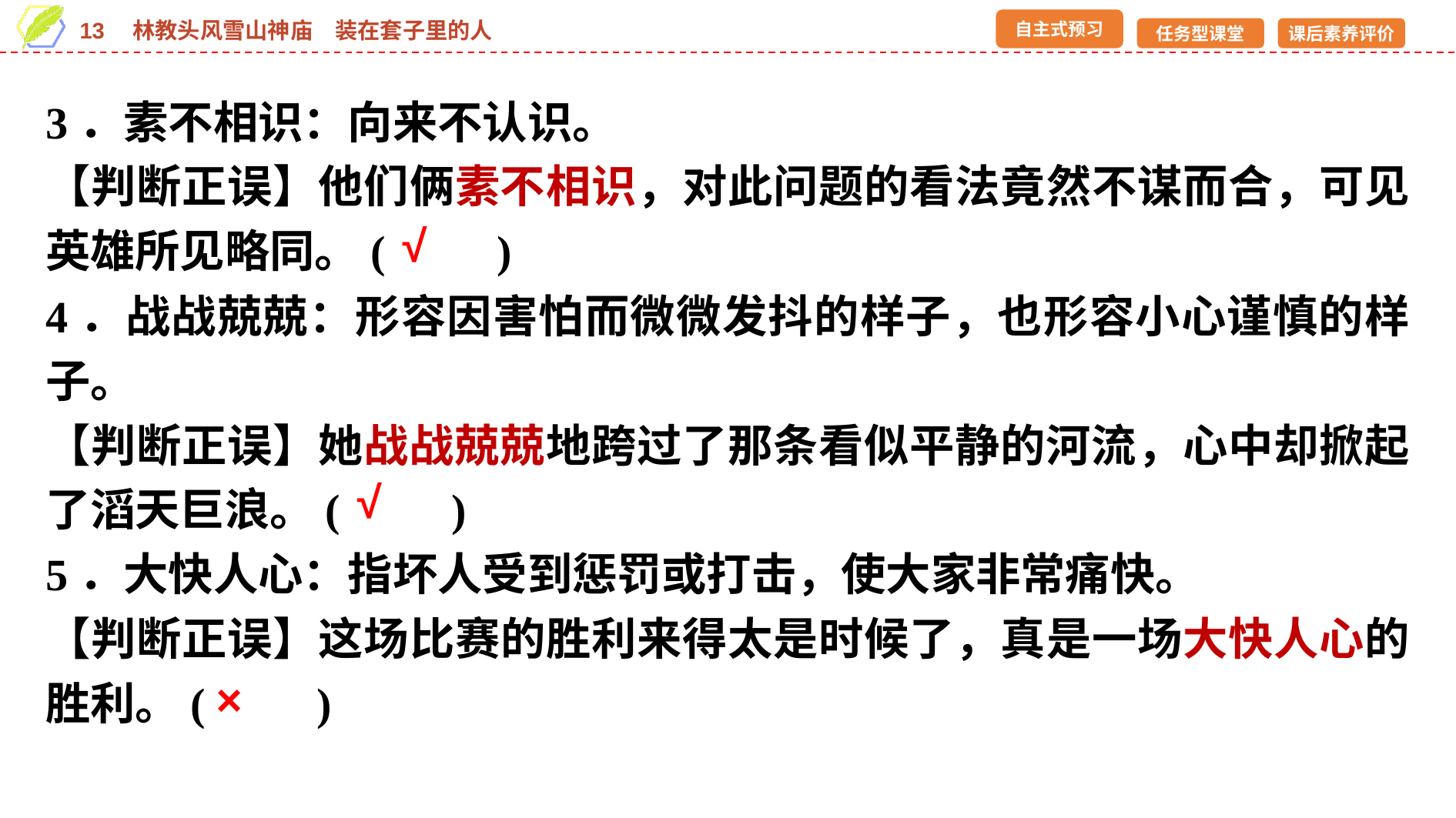

3．素不相识：向来不认识。
【判断正误】他们俩素不相识，对此问题的看法竟然不谋而合，可见英雄所见略同。(　　)
4．战战兢兢：形容因害怕而微微发抖的样子，也形容小心谨慎的样子。
【判断正误】她战战兢兢地跨过了那条看似平静的河流，心中却掀起了滔天巨浪。(　　)
5．大快人心：指坏人受到惩罚或打击，使大家非常痛快。
【判断正误】这场比赛的胜利来得太是时候了，真是一场大快人心的胜利。(　　)
√
√
×